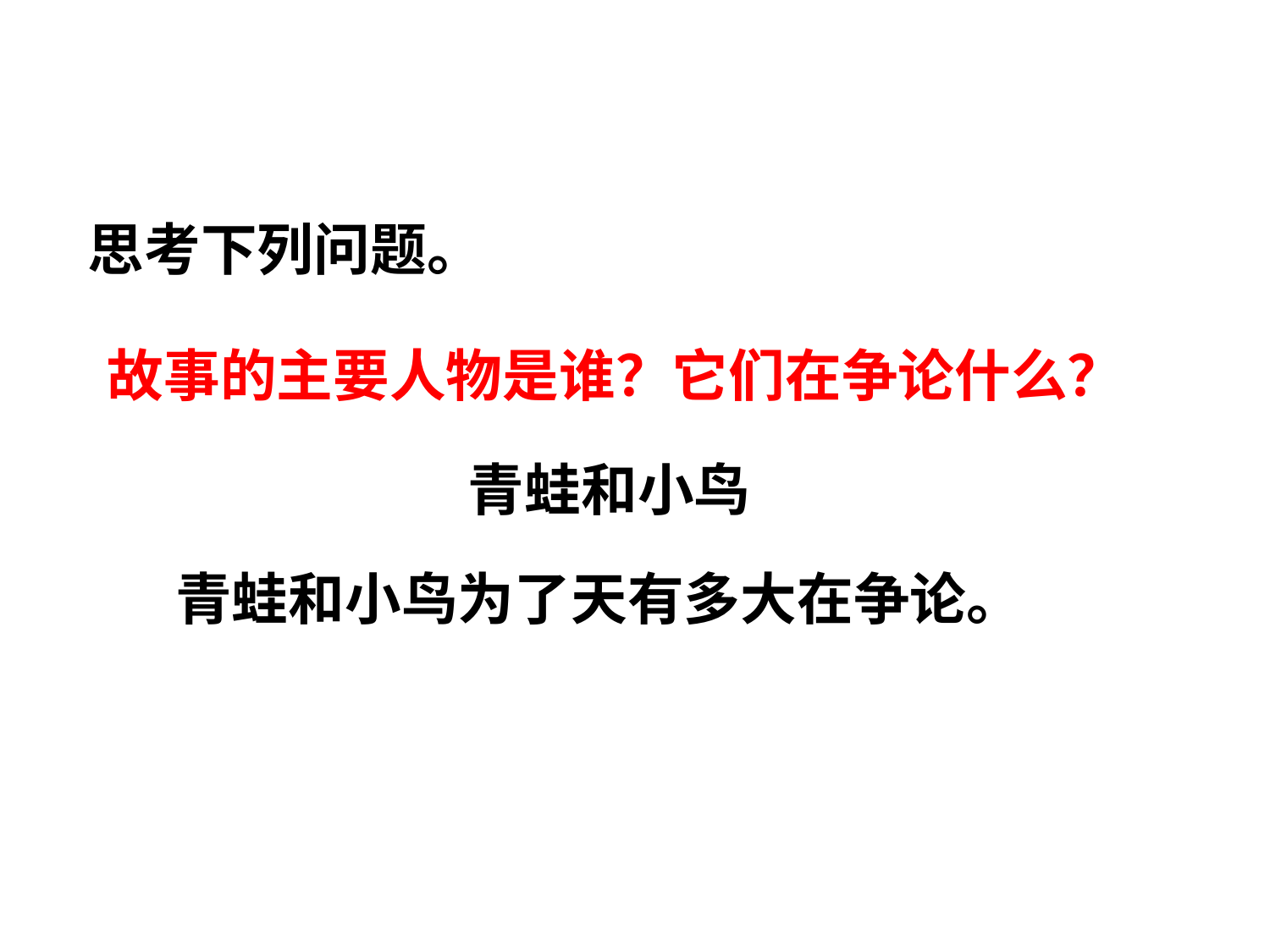

思考下列问题。
故事的主要人物是谁？它们在争论什么？
青蛙和小鸟
青蛙和小鸟为了天有多大在争论。